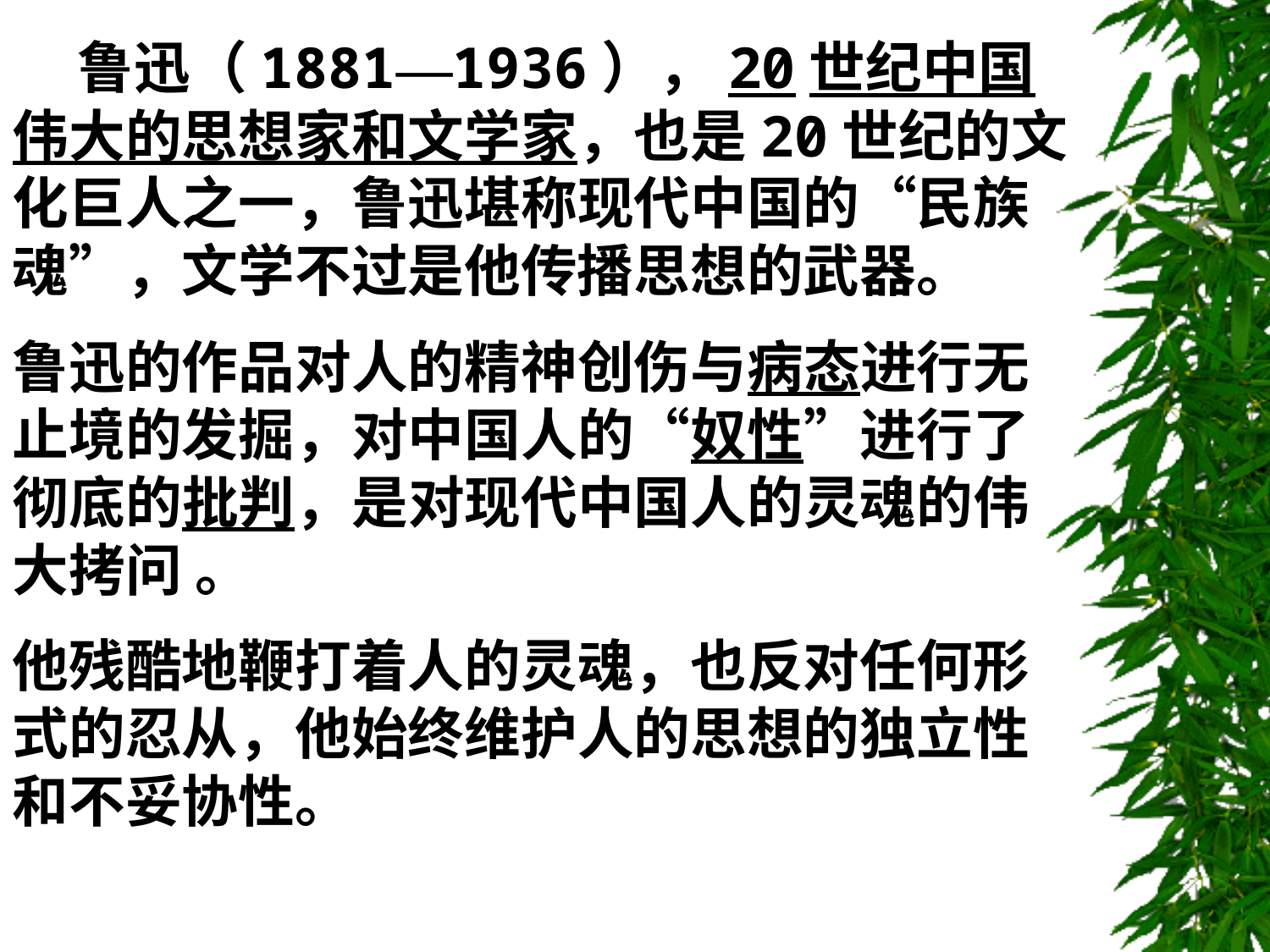

鲁迅（1881—1936），20世纪中国伟大的思想家和文学家，也是20世纪的文化巨人之一，鲁迅堪称现代中国的“民族魂”，文学不过是他传播思想的武器。
鲁迅的作品对人的精神创伤与病态进行无止境的发掘，对中国人的“奴性”进行了彻底的批判，是对现代中国人的灵魂的伟大拷问 。
他残酷地鞭打着人的灵魂，也反对任何形式的忍从，他始终维护人的思想的独立性和不妥协性。